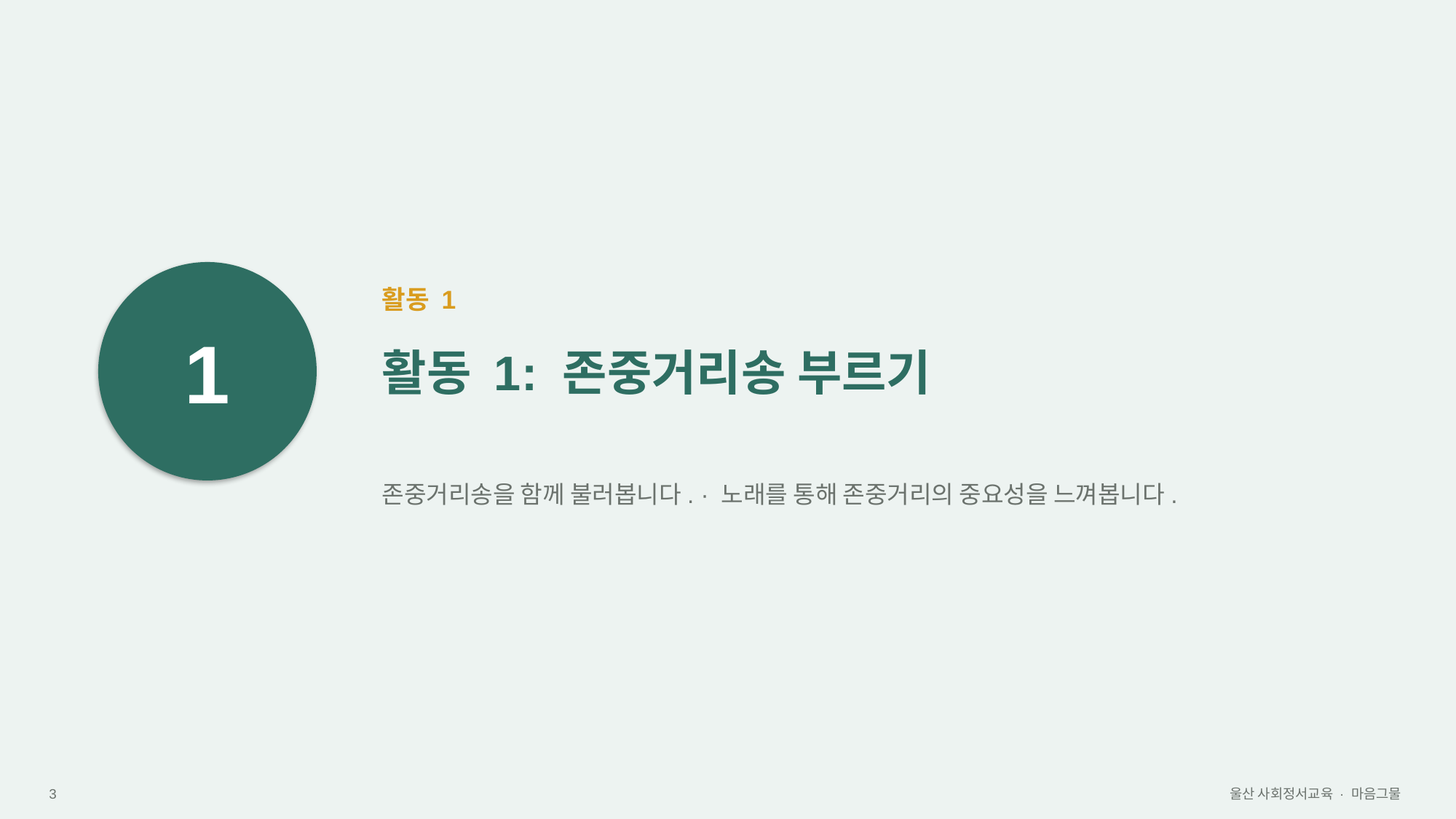

1
활동 1
활동 1: 존중거리송 부르기
존중거리송을 함께 불러봅니다. · 노래를 통해 존중거리의 중요성을 느껴봅니다.
3
울산 사회정서교육 · 마음그물